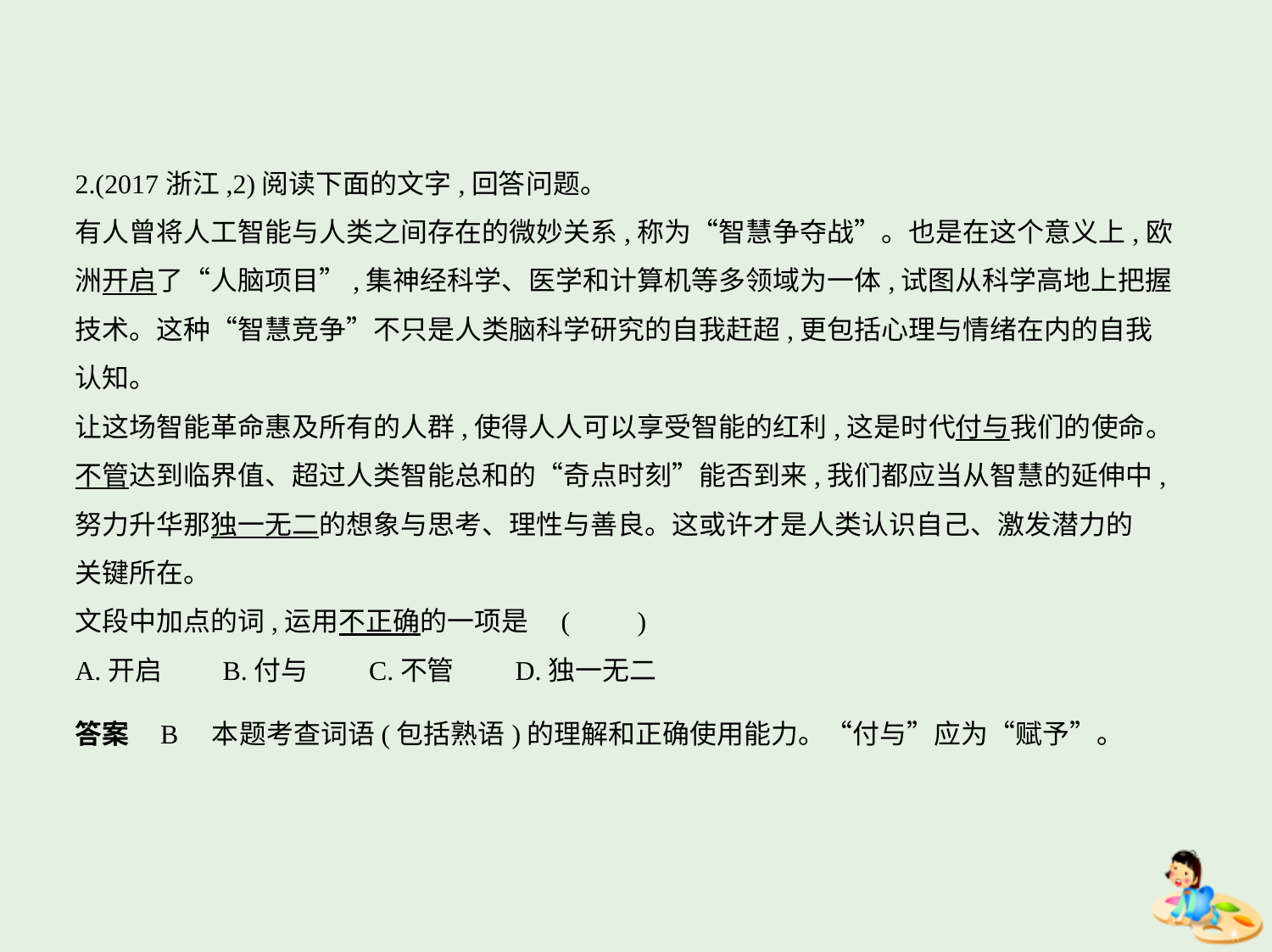

2.(2017浙江,2)阅读下面的文字,回答问题。
有人曾将人工智能与人类之间存在的微妙关系,称为“智慧争夺战”。也是在这个意义上,欧
洲开启了“人脑项目”,集神经科学、医学和计算机等多领域为一体,试图从科学高地上把握
技术。这种“智慧竞争”不只是人类脑科学研究的自我赶超,更包括心理与情绪在内的自我
认知。
让这场智能革命惠及所有的人群,使得人人可以享受智能的红利,这是时代付与我们的使命。
不管达到临界值、超过人类智能总和的“奇点时刻”能否到来,我们都应当从智慧的延伸中,
努力升华那独一无二的想象与思考、理性与善良。这或许才是人类认识自己、激发潜力的
关键所在。
文段中加点的词,运用不正确的一项是 (　　)
A.开启　　B.付与　　C.不管　　D.独一无二
答案    B　本题考查词语(包括熟语)的理解和正确使用能力。“付与”应为“赋予”。